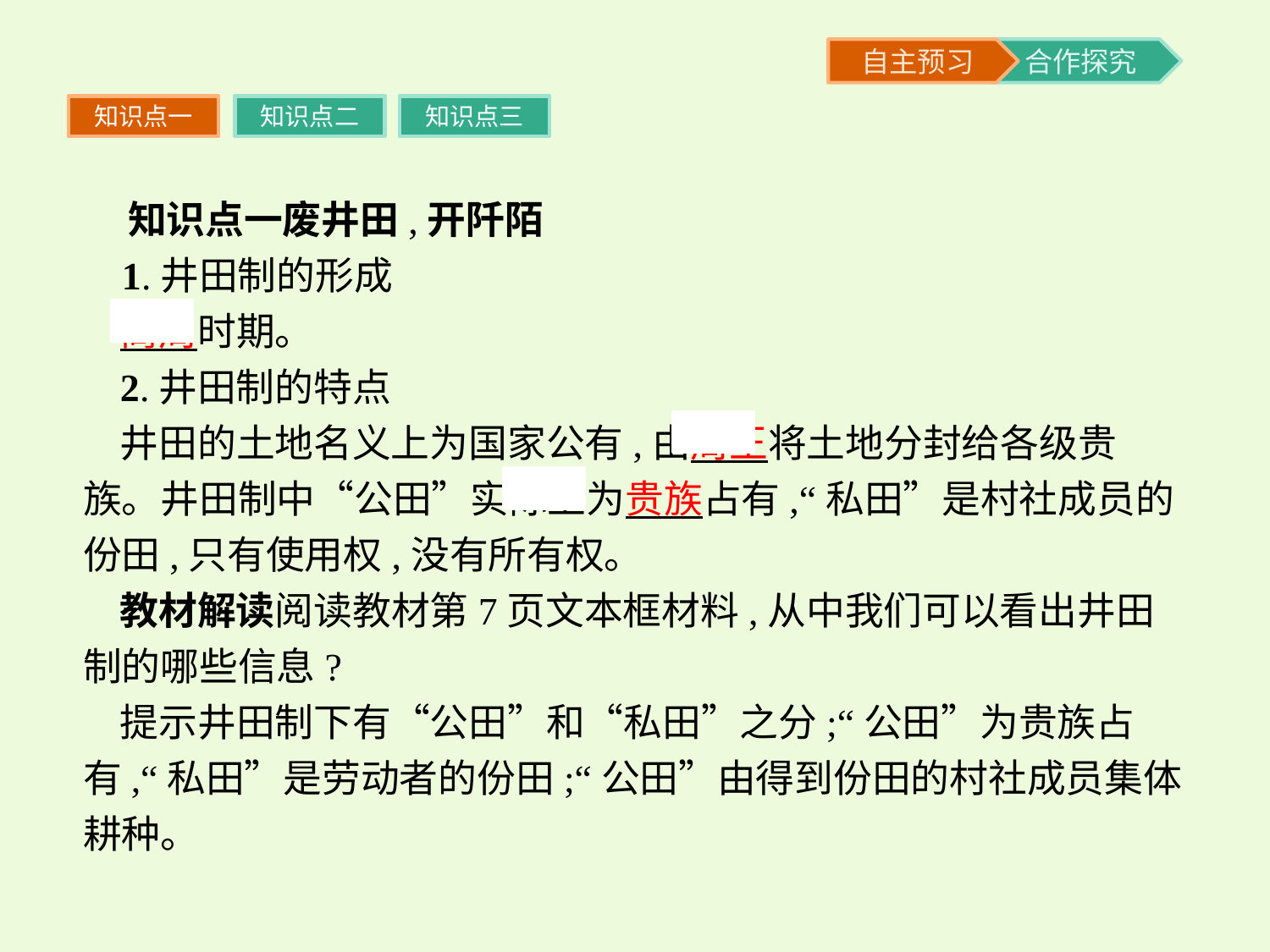

知识点一
知识点二
知识点三
    知识点一废井田,开阡陌
    1.井田制的形成
商周时期。
2.井田制的特点
井田的土地名义上为国家公有,由周王将土地分封给各级贵族。井田制中“公田”实际上为贵族占有,“私田”是村社成员的份田,只有使用权,没有所有权。
教材解读阅读教材第7页文本框材料,从中我们可以看出井田制的哪些信息?
提示井田制下有“公田”和“私田”之分;“公田”为贵族占有,“私田”是劳动者的份田;“公田”由得到份田的村社成员集体耕种。